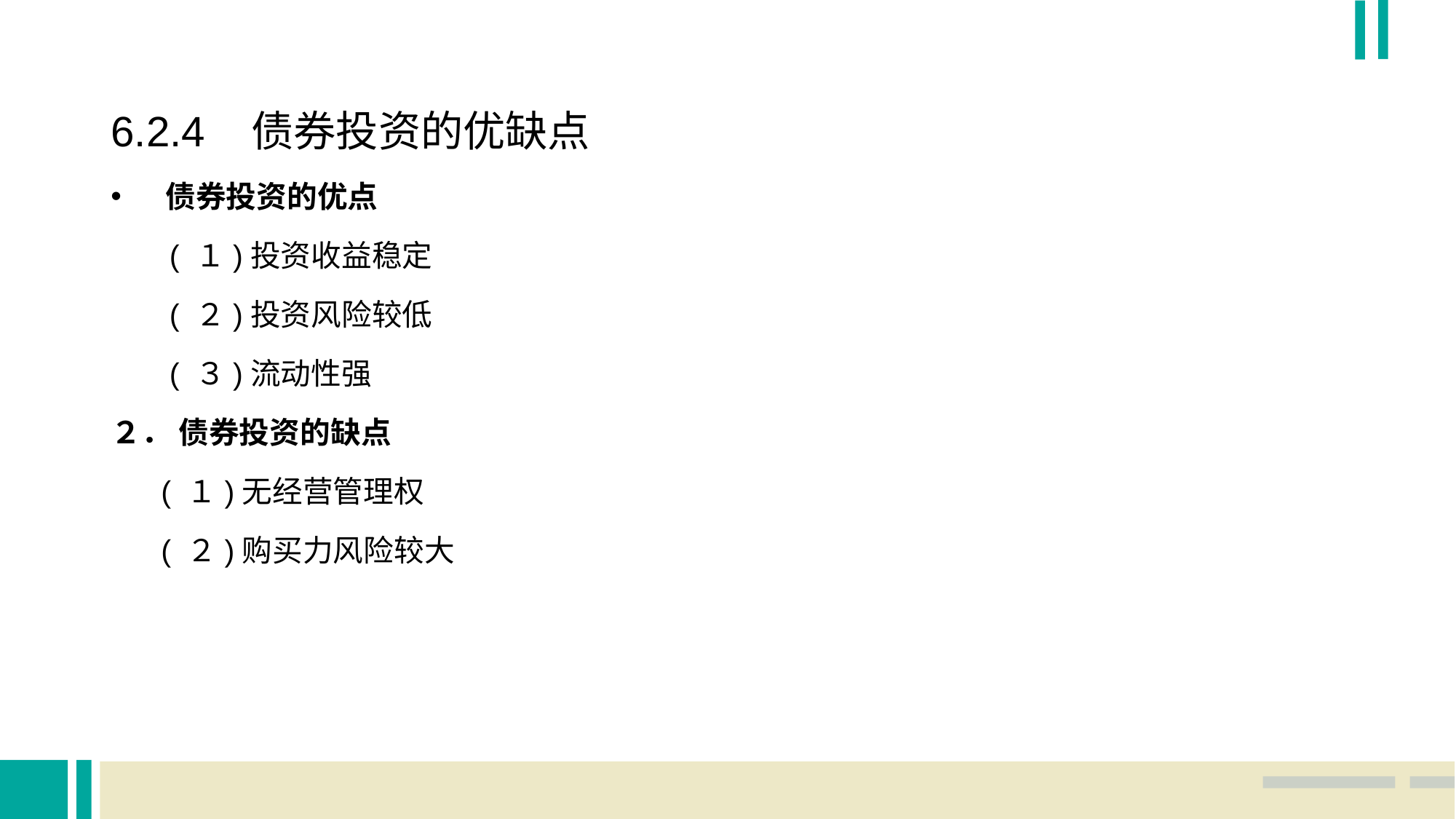

6.2.4   债券投资的优缺点
债券投资的优点
       ( １)投资收益稳定
       ( ２)投资风险较低
       ( ３)流动性强
２． 债券投资的缺点
      ( １)无经营管理权
      ( ２)购买力风险较大